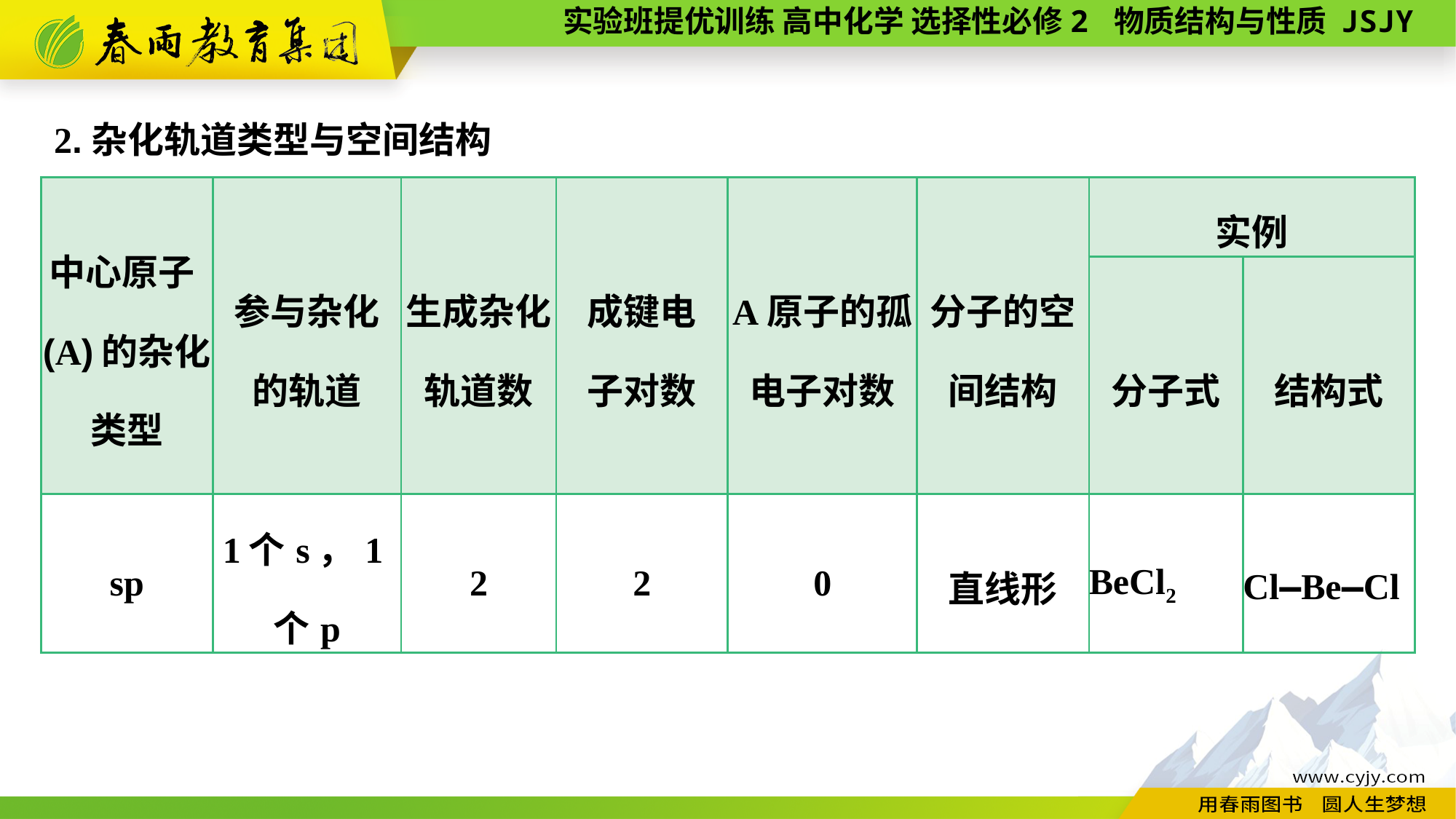

2.杂化轨道类型与空间结构
| 中心原子(A)的杂化类型 | 参与杂化 的轨道 | 生成杂化 轨道数 | 成键电 子对数 | A原子的孤电子对数 | 分子的空 间结构 | 实例 |  |
| --- | --- | --- | --- | --- | --- | --- | --- |
|  |  |  |  |  |  | 分子式 | 结构式 |
| sp | 1个s，1个p | 2 | 2 | 0 | 直线形 | BeCl2 | Cl—Be—Cl |